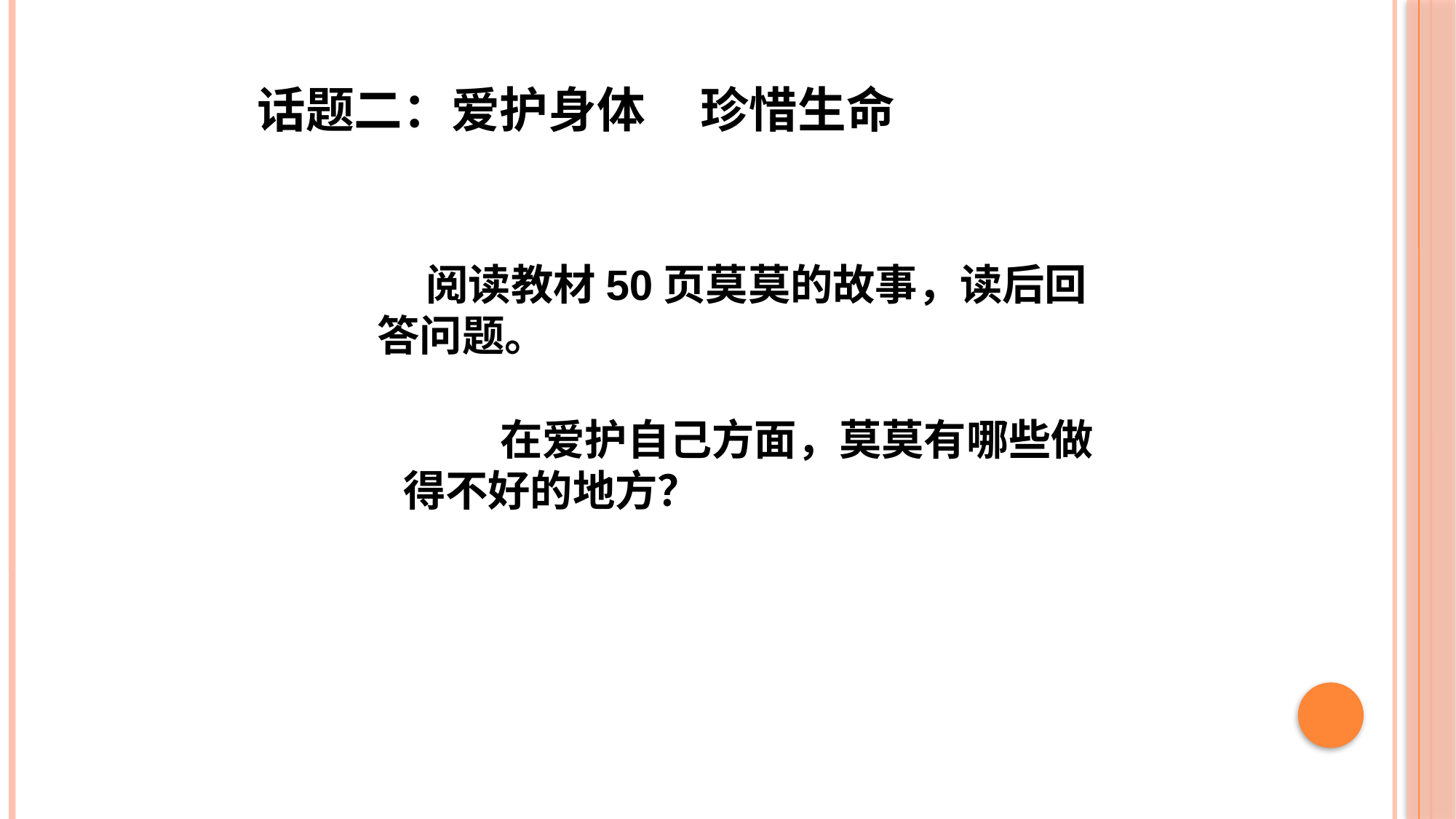

话题二：爱护身体     珍惜生命
    阅读教材50页莫莫的故事，读后回答问题。
         在爱护自己方面，莫莫有哪些做得不好的地方？